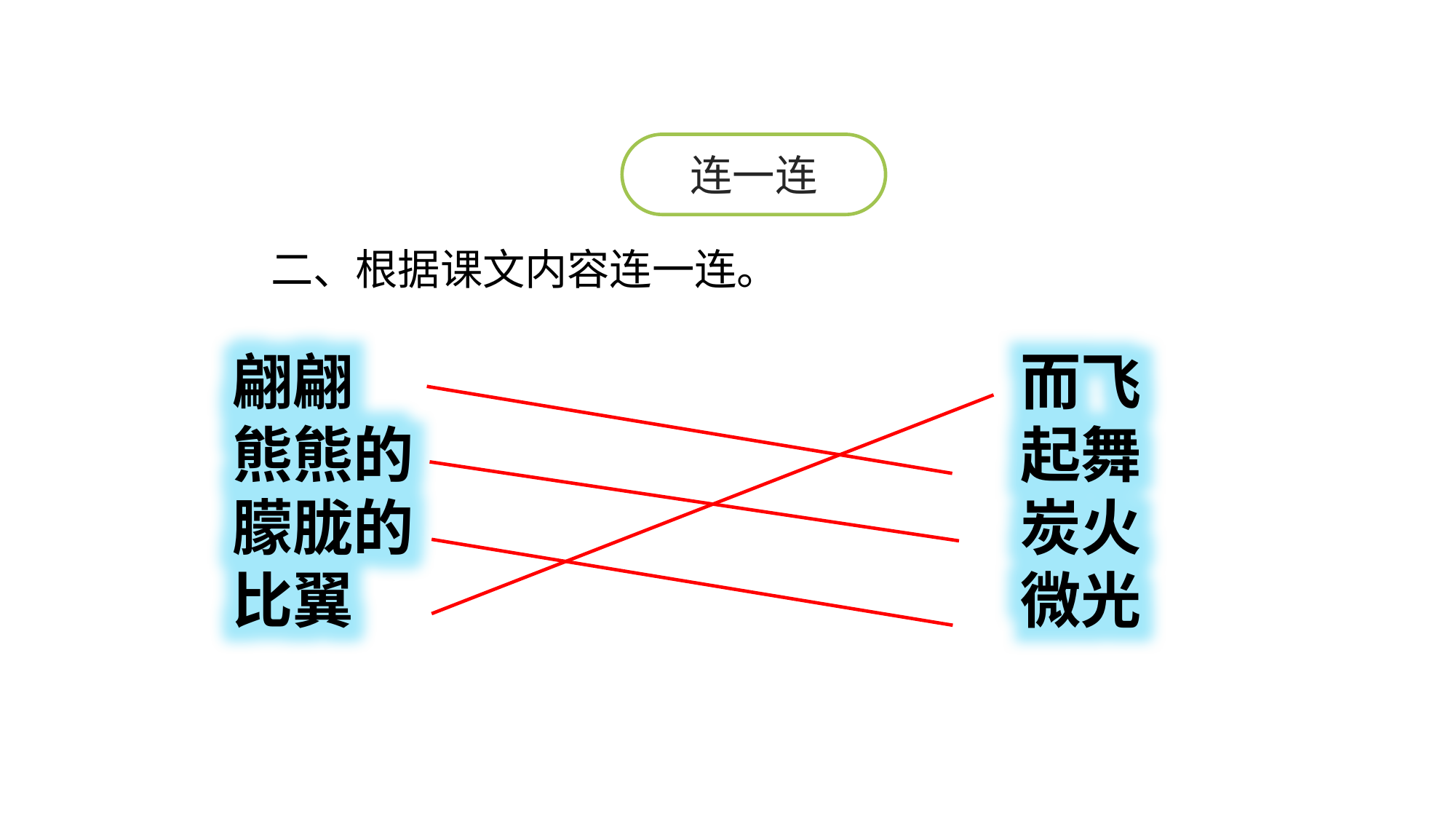

连一连
二、根据课文内容连一连。
翩翩
熊熊的
朦胧的
比翼
而飞
起舞
炭火
微光